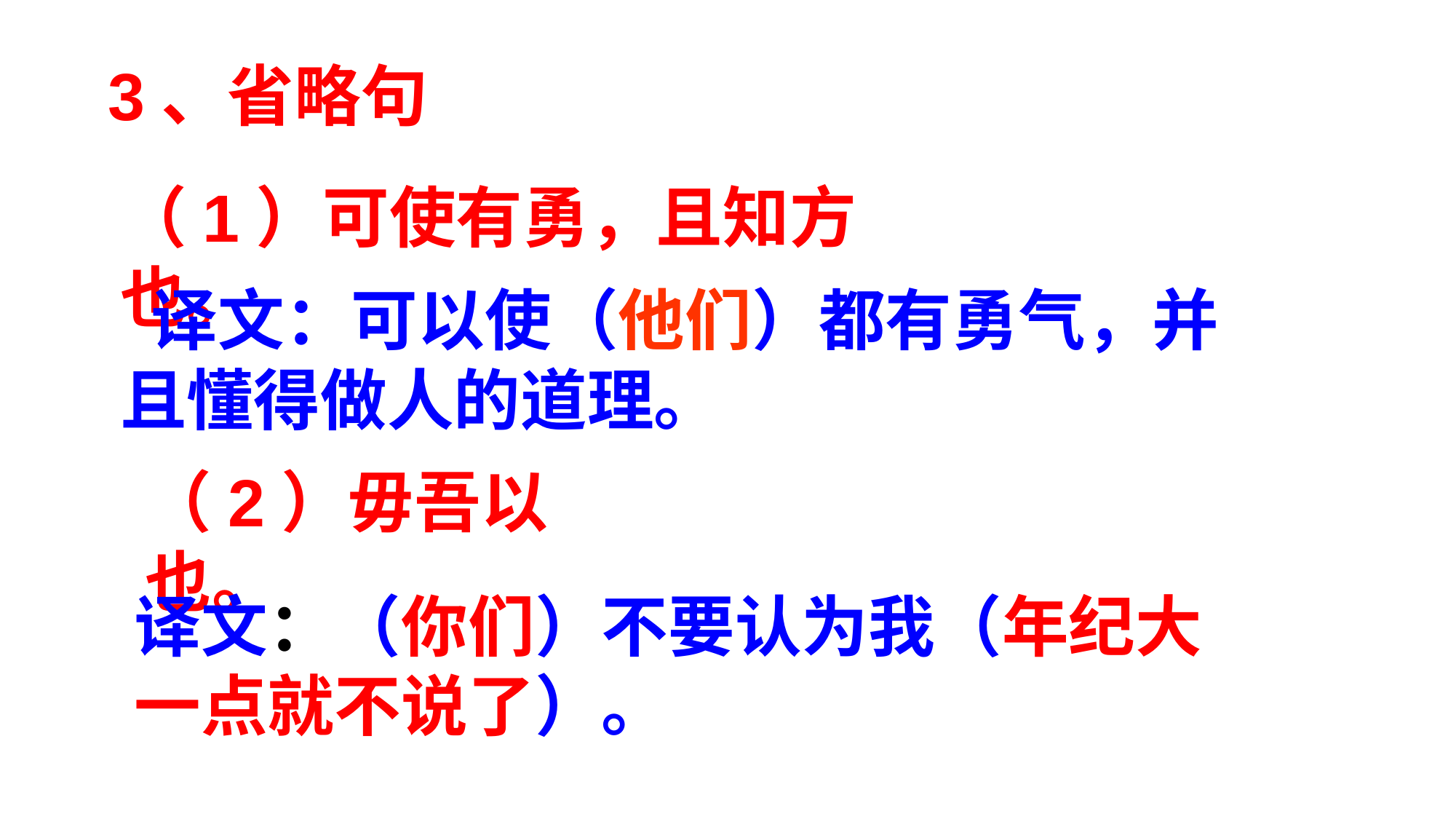

3、省略句
（1）可使有勇，且知方也。
 译文：可以使（他们）都有勇气，并且懂得做人的道理。
（2）毋吾以也。

译文：（你们）不要认为我（年纪大一点就不说了）。